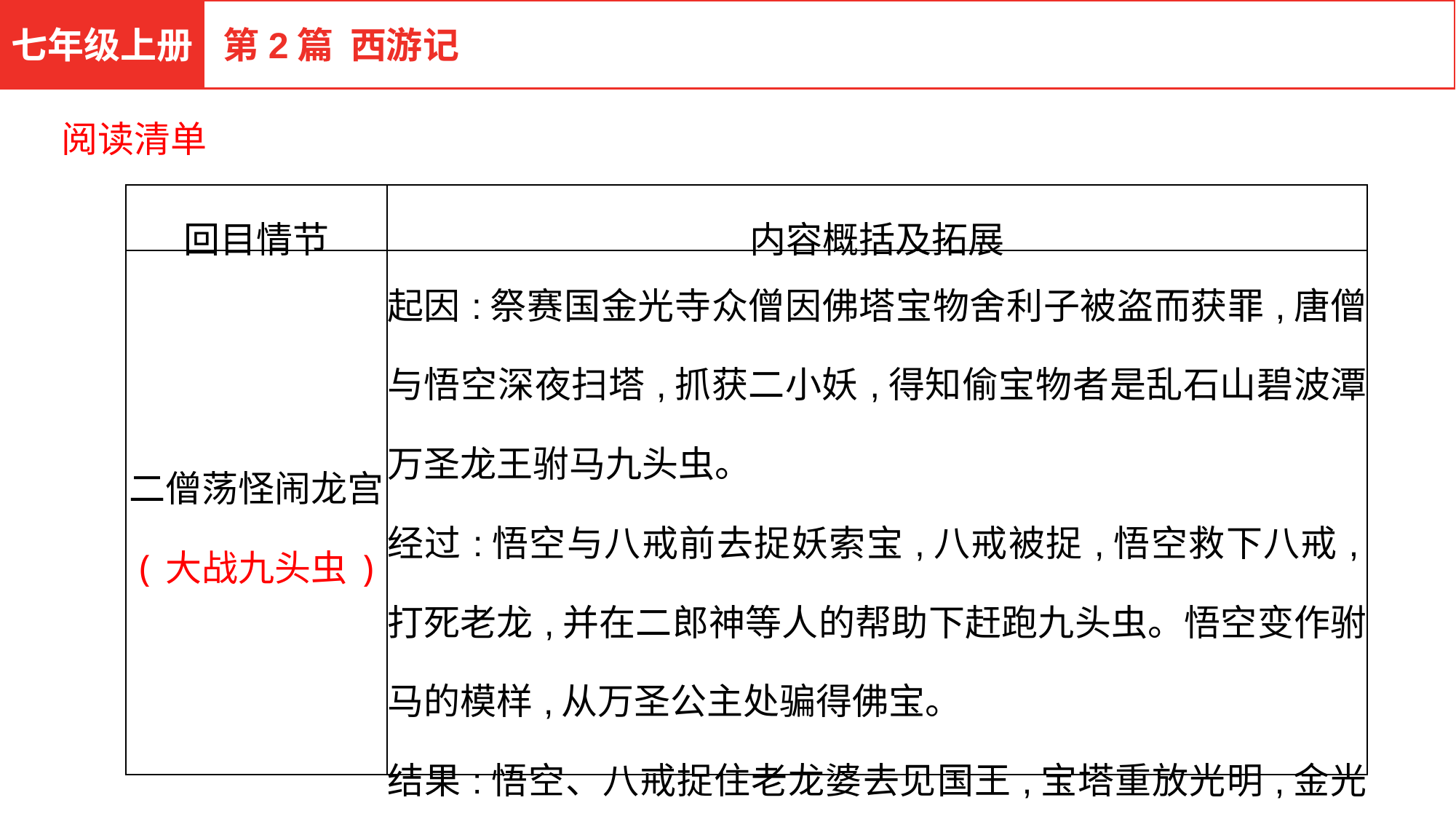

七年级上册
第2篇  西游记
阅读清单
| 回目情节 | 内容概括及拓展 |
| --- | --- |
| 二僧荡怪闹龙宫 (大战九头虫) | 起因:祭赛国金光寺众僧因佛塔宝物舍利子被盗而获罪,唐僧与悟空深夜扫塔,抓获二小妖,得知偷宝物者是乱石山碧波潭万圣龙王驸马九头虫。 经过:悟空与八戒前去捉妖索宝,八戒被捉,悟空救下八戒,打死老龙,并在二郎神等人的帮助下赶跑九头虫。悟空变作驸马的模样,从万圣公主处骗得佛宝。 结果:悟空、八戒捉住老龙婆去见国王,宝塔重放光明,金光寺改名伏龙寺。 |